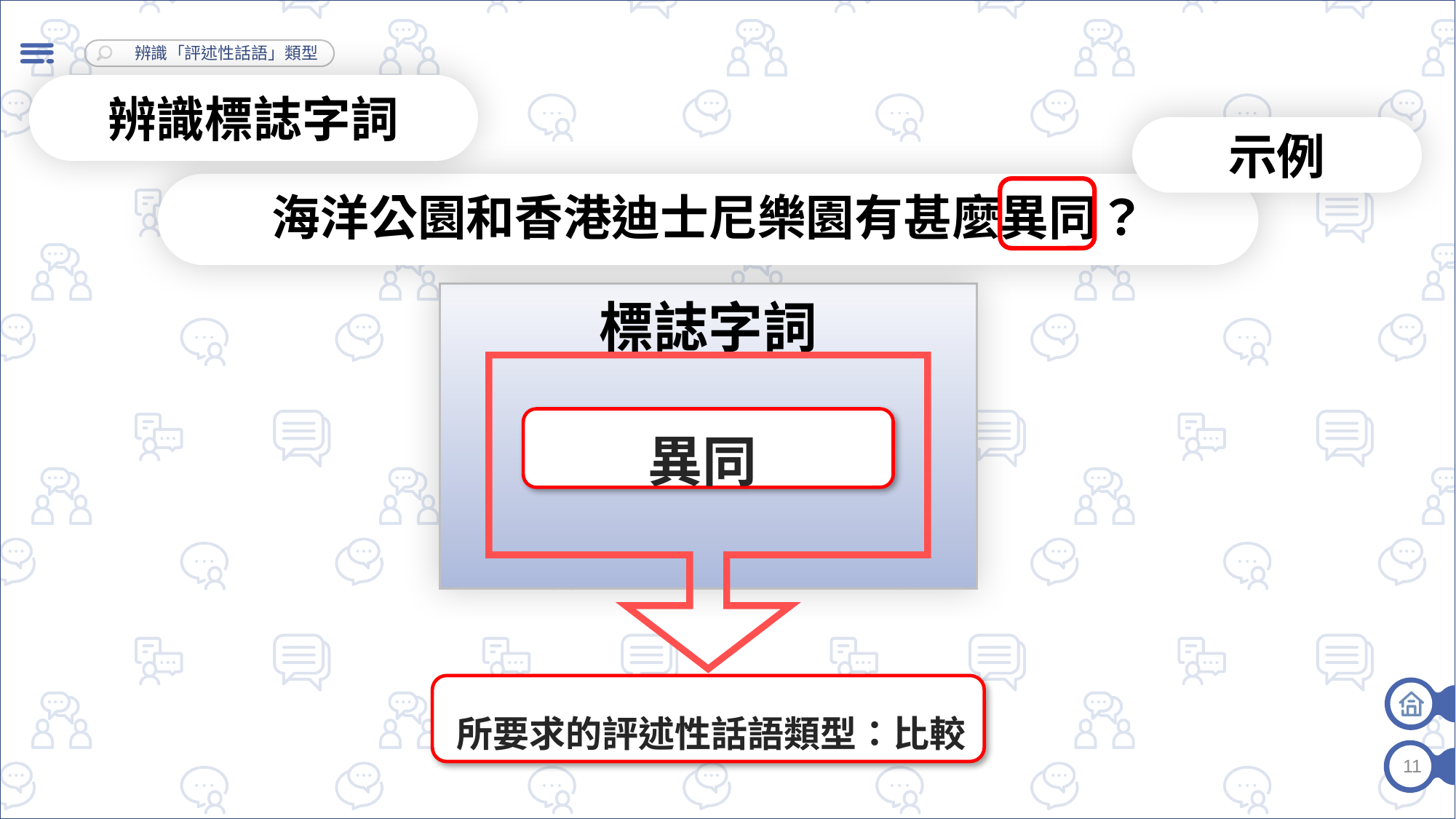

辨識標誌字詞
示例

海洋公園和香港迪士尼樂園有甚麼異同？

標誌字詞

異同

所要求的評述性話語類型：比較
11